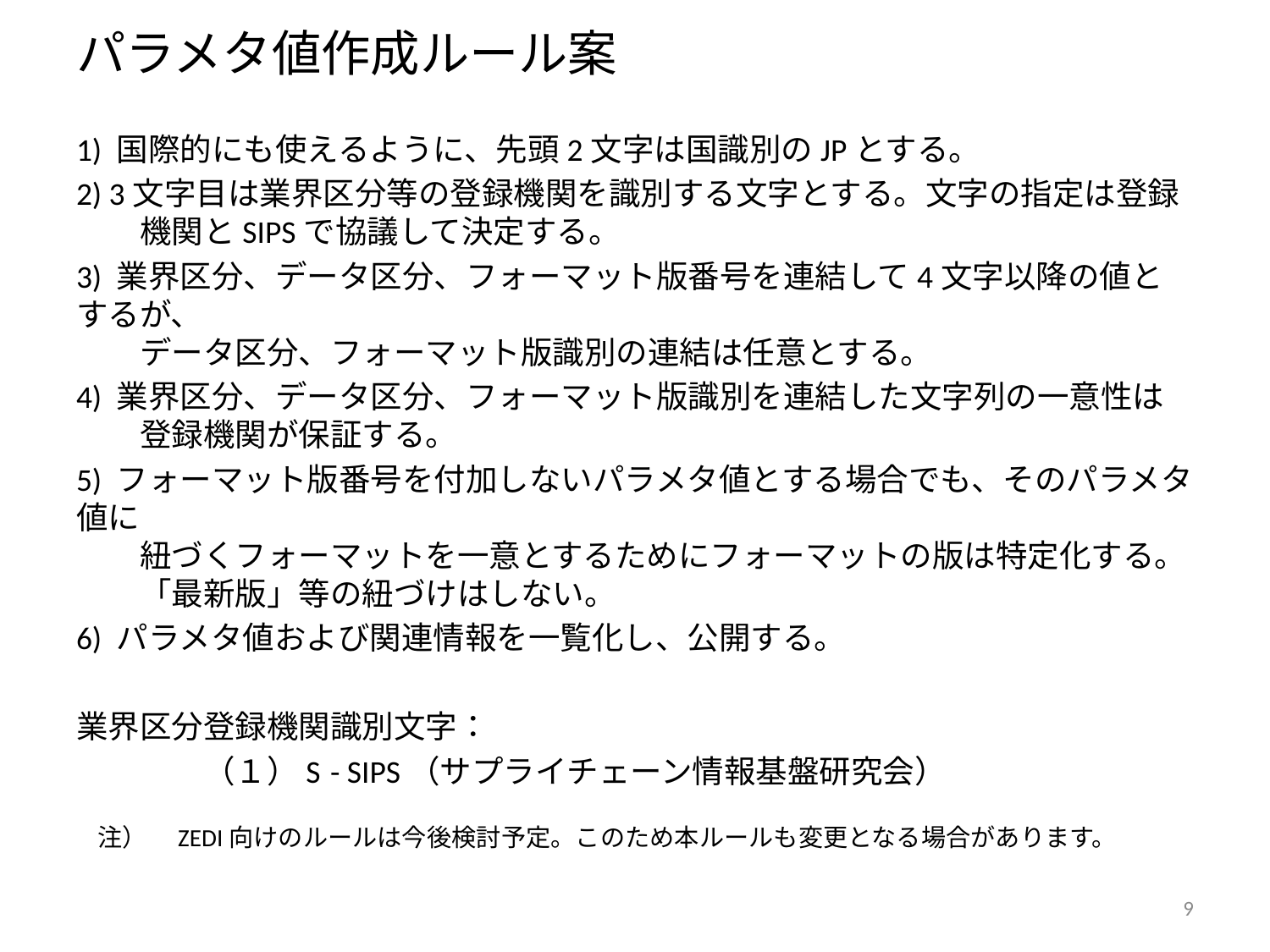

# パラメタ値作成ルール案
1) 国際的にも使えるように、先頭2文字は国識別のJPとする。
2) 3文字目は業界区分等の登録機関を識別する文字とする。文字の指定は登録
　　機関とSIPSで協議して決定する。
3) 業界区分、データ区分、フォーマット版番号を連結して4文字以降の値とするが、
　　データ区分、フォーマット版識別の連結は任意とする。
4) 業界区分、データ区分、フォーマット版識別を連結した文字列の一意性は
　　登録機関が保証する。
5) フォーマット版番号を付加しないパラメタ値とする場合でも、そのパラメタ値に
　　紐づくフォーマットを一意とするためにフォーマットの版は特定化する。
　　「最新版」等の紐づけはしない。
6) パラメタ値および関連情報を一覧化し、公開する。

業界区分登録機関識別文字：
	（１）S	- SIPS（サプライチェーン情報基盤研究会）

注）　ZEDI向けのルールは今後検討予定。このため本ルールも変更となる場合があります。
9